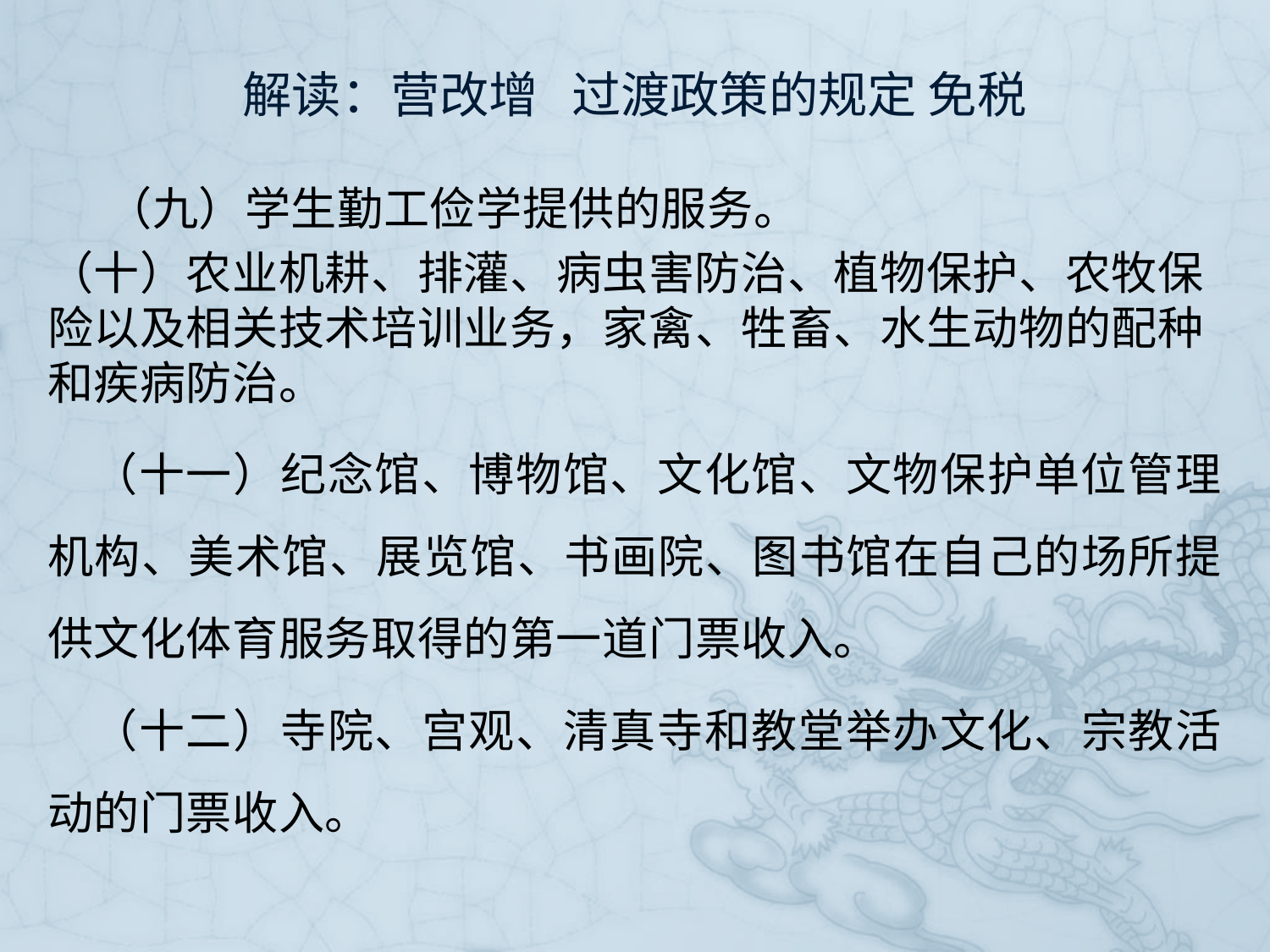

# 解读：营改增   过渡政策的规定 免税
（九）学生勤工俭学提供的服务。
（十）农业机耕、排灌、病虫害防治、植物保护、农牧保险以及相关技术培训业务，家禽、牲畜、水生动物的配种和疾病防治。
（十一）纪念馆、博物馆、文化馆、文物保护单位管理机构、美术馆、展览馆、书画院、图书馆在自己的场所提供文化体育服务取得的第一道门票收入。
（十二）寺院、宫观、清真寺和教堂举办文化、宗教活动的门票收入。